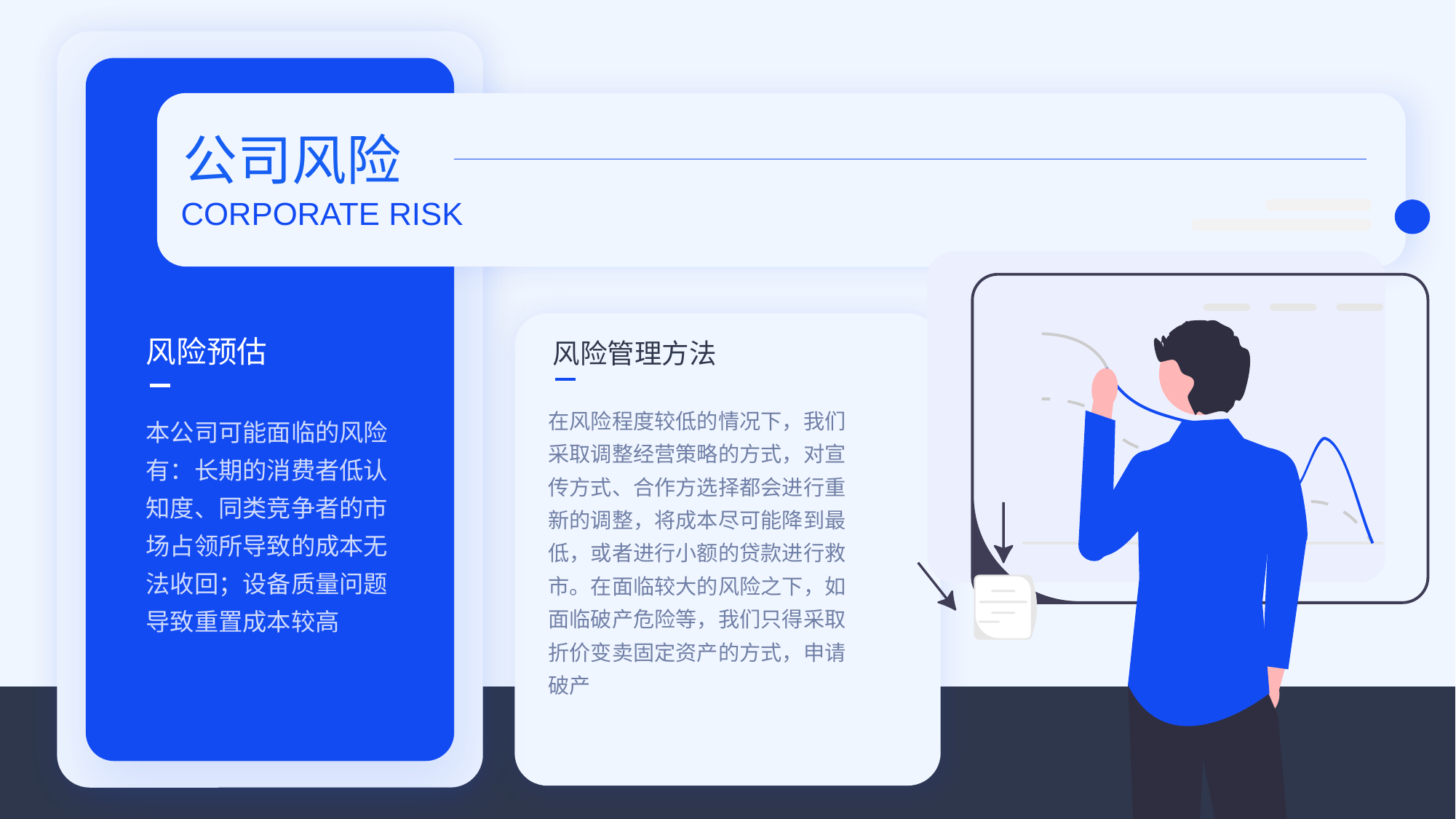

公司风险
CORPORATE RISK

风险预估
风险管理方法
在风险程度较低的情况下，我们采取调整经营策略的方式，对宣传方式、合作方选择都会进行重新的调整，将成本尽可能降到最低，或者进行小额的贷款进行救市。在面临较大的风险之下，如面临破产危险等，我们只得采取折价变卖固定资产的方式，申请破产
本公司可能面临的风险有：长期的消费者低认知度、同类竞争者的市场占领所导致的成本无法收回；设备质量问题导致重置成本较高